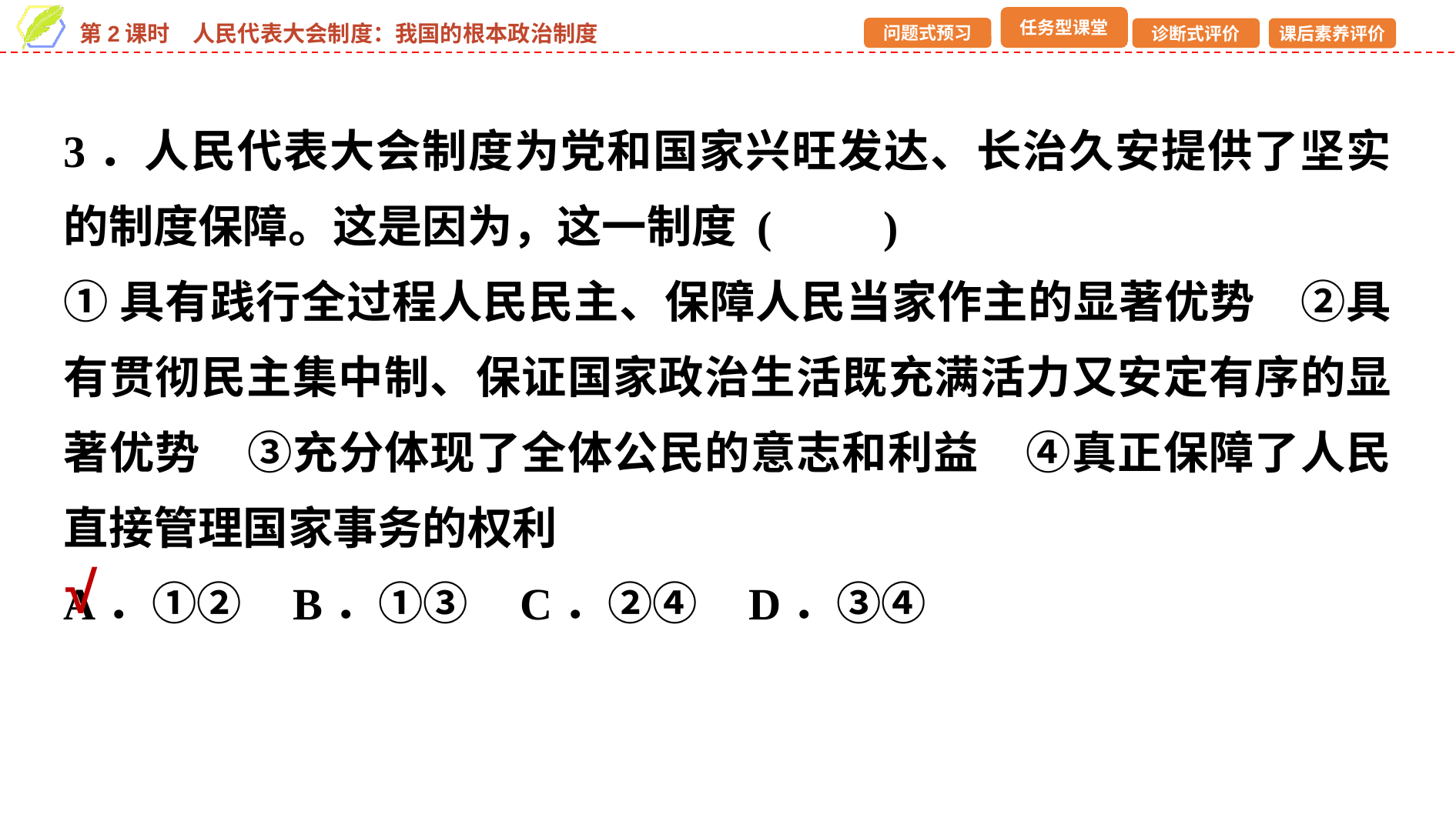

3．人民代表大会制度为党和国家兴旺发达、长治久安提供了坚实的制度保障。这是因为，这一制度 (　　)
①具有践行全过程人民民主、保障人民当家作主的显著优势　②具有贯彻民主集中制、保证国家政治生活既充满活力又安定有序的显著优势　③充分体现了全体公民的意志和利益　④真正保障了人民直接管理国家事务的权利
A．①②    B．①③    C．②④    D．③④
√